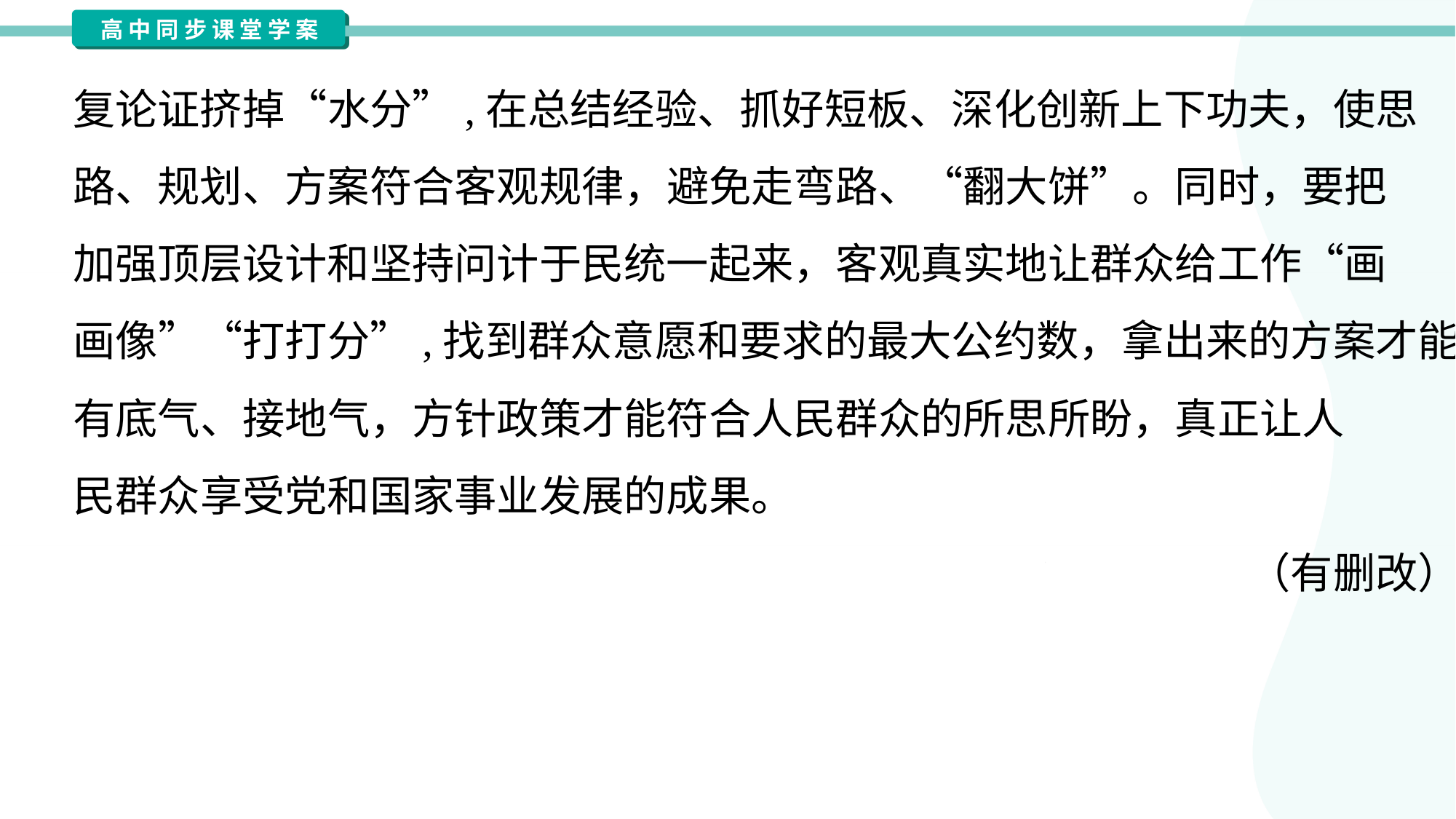

复论证挤掉“水分”,在总结经验、抓好短板、深化创新上下功夫，使思
路、规划、方案符合客观规律，避免走弯路、“翻大饼”。同时，要把
加强顶层设计和坚持问计于民统一起来，客观真实地让群众给工作“画
画像”“打打分”,找到群众意愿和要求的最大公约数，拿出来的方案才能
有底气、接地气，方针政策才能符合人民群众的所思所盼，真正让人
民群众享受党和国家事业发展的成果。
    （有删改）